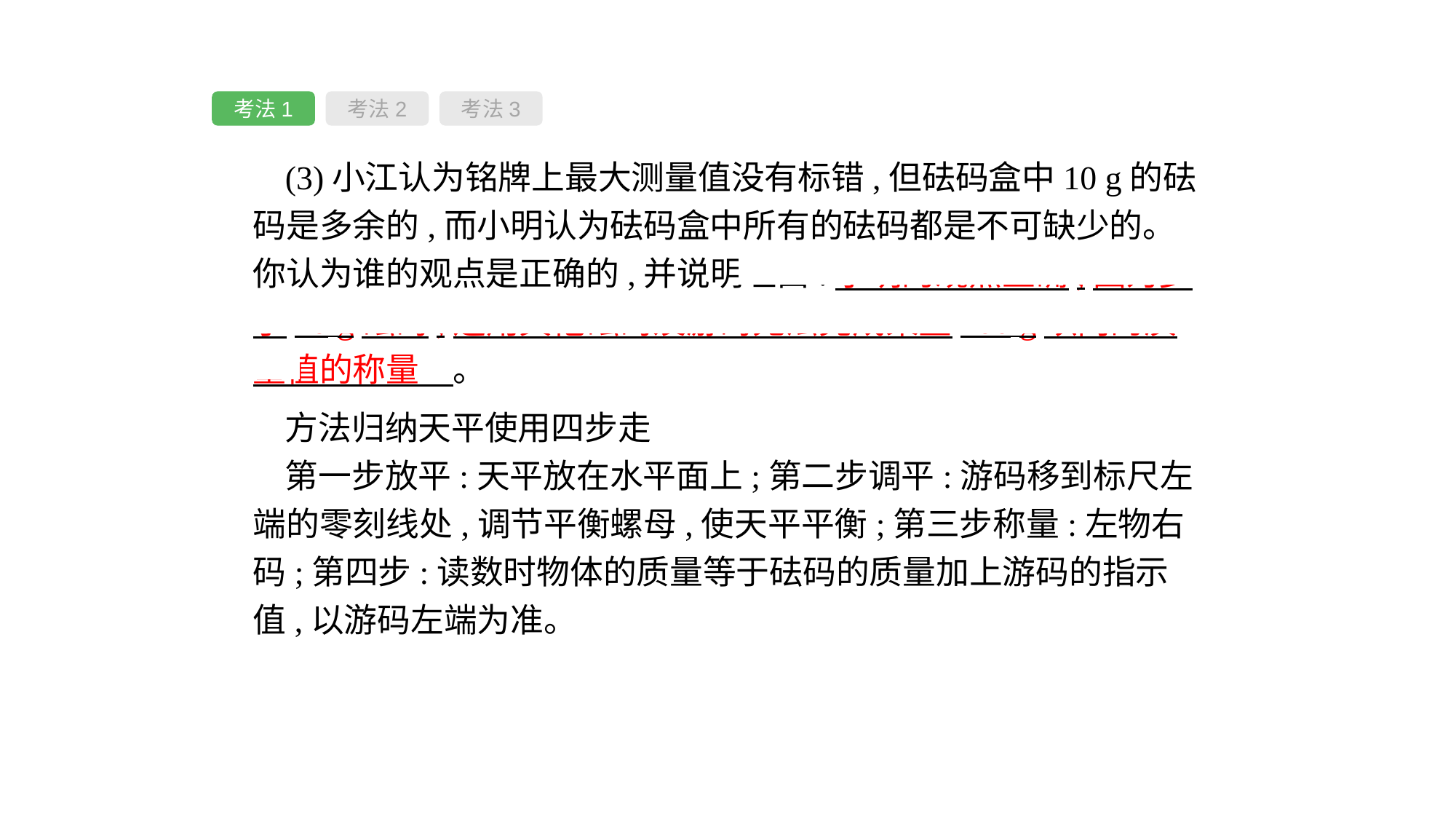

考法1
考法2
考法3
(3)小江认为铭牌上最大测量值没有标错,但砝码盒中10 g的砝码是多余的,而小明认为砝码盒中所有的砝码都是不可缺少的。你认为谁的观点是正确的,并说明理由:小明的观点正确,因为少了10 g砝码,运用其他砝码及游码无法完成某些200 g以内的质量值的称量　。

方法归纳天平使用四步走
第一步放平:天平放在水平面上;第二步调平:游码移到标尺左端的零刻线处,调节平衡螺母,使天平平衡;第三步称量:左物右码;第四步:读数时物体的质量等于砝码的质量加上游码的指示值,以游码左端为准。